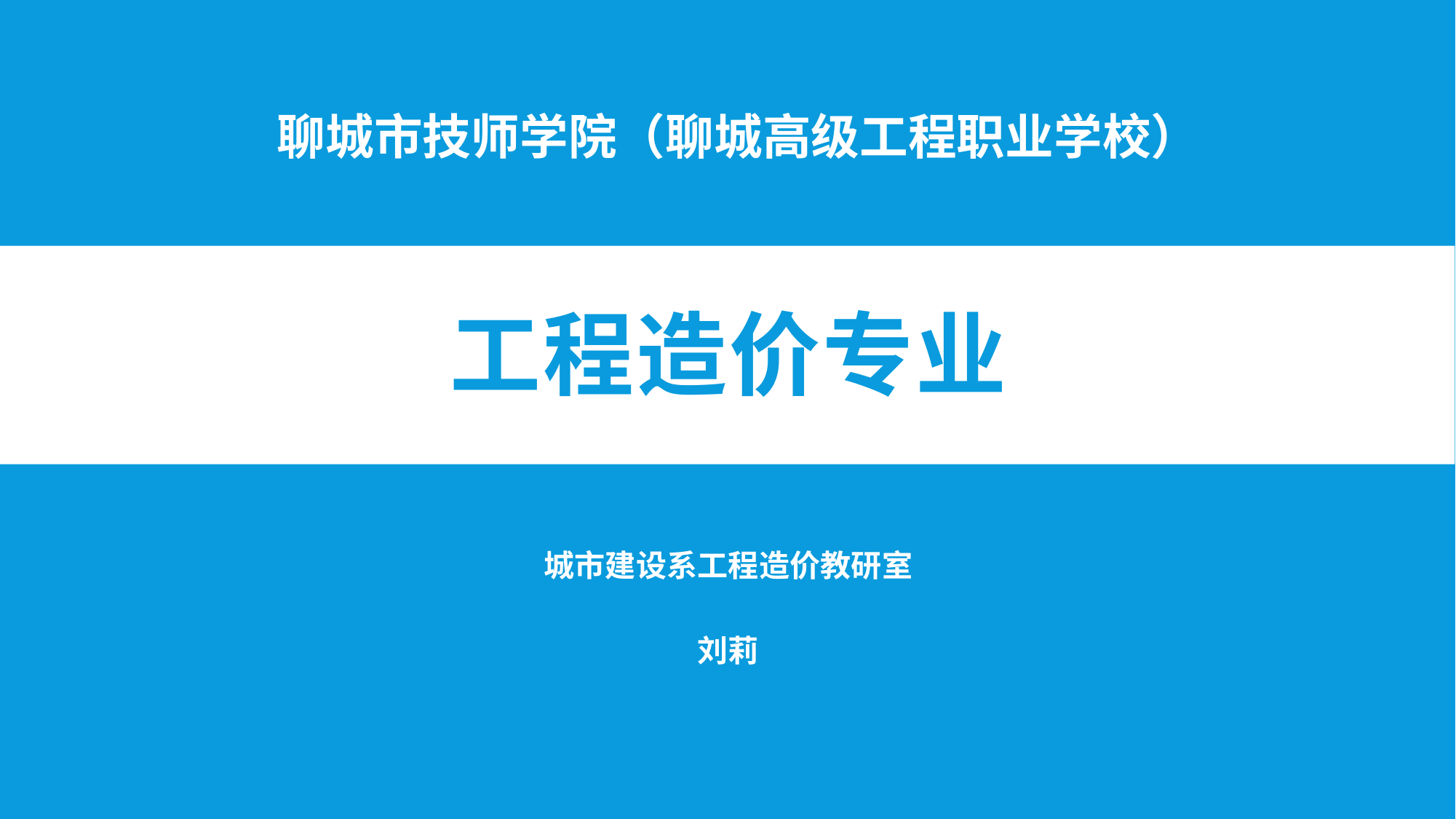

聊城市技师学院（聊城高级工程职业学校）
# 工程造价专业

城市建设系工程造价教研室

刘莉